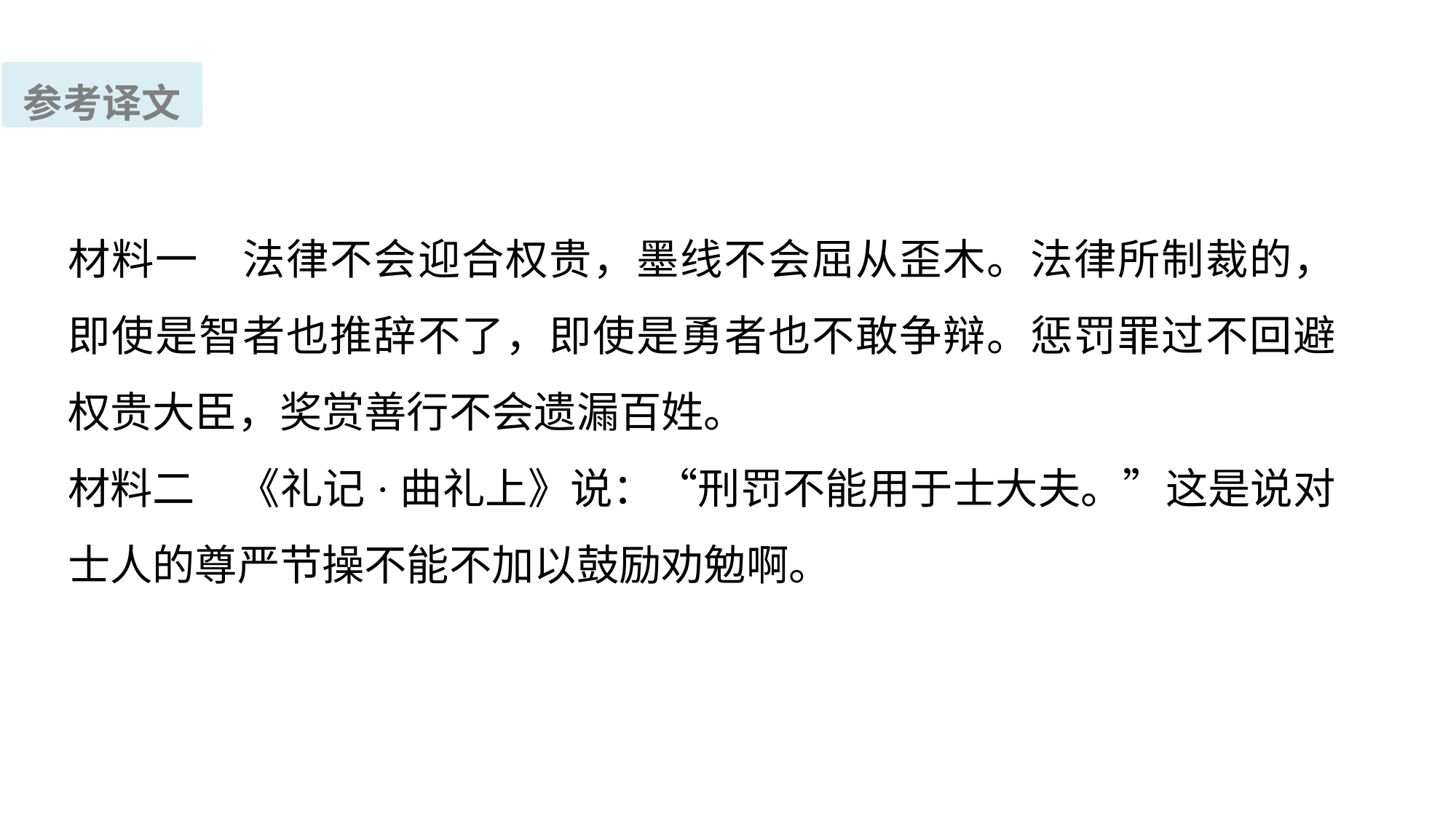

参考译文
材料一　法律不会迎合权贵，墨线不会屈从歪木。法律所制裁的，即使是智者也推辞不了，即使是勇者也不敢争辩。惩罚罪过不回避权贵大臣，奖赏善行不会遗漏百姓。
材料二　《礼记·曲礼上》说：“刑罚不能用于士大夫。”这是说对士人的尊严节操不能不加以鼓励劝勉啊。